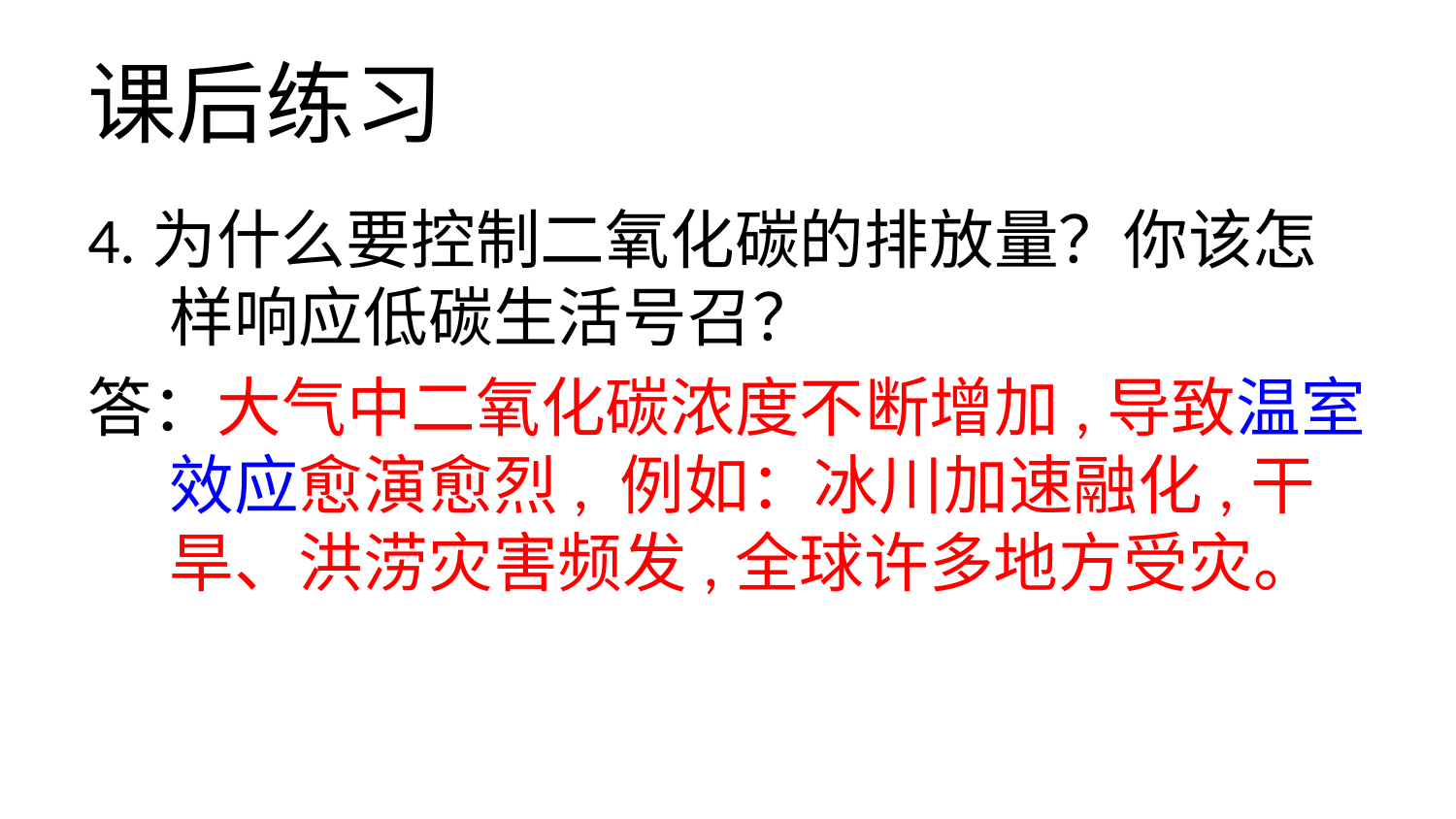

# 课后练习
4.为什么要控制二氧化碳的排放量？你该怎样响应低碳生活号召？
答：大气中二氧化碳浓度不断增加,导致温室效应愈演愈烈, 例如：冰川加速融化,干旱、洪涝灾害频发,全球许多地方受灾。